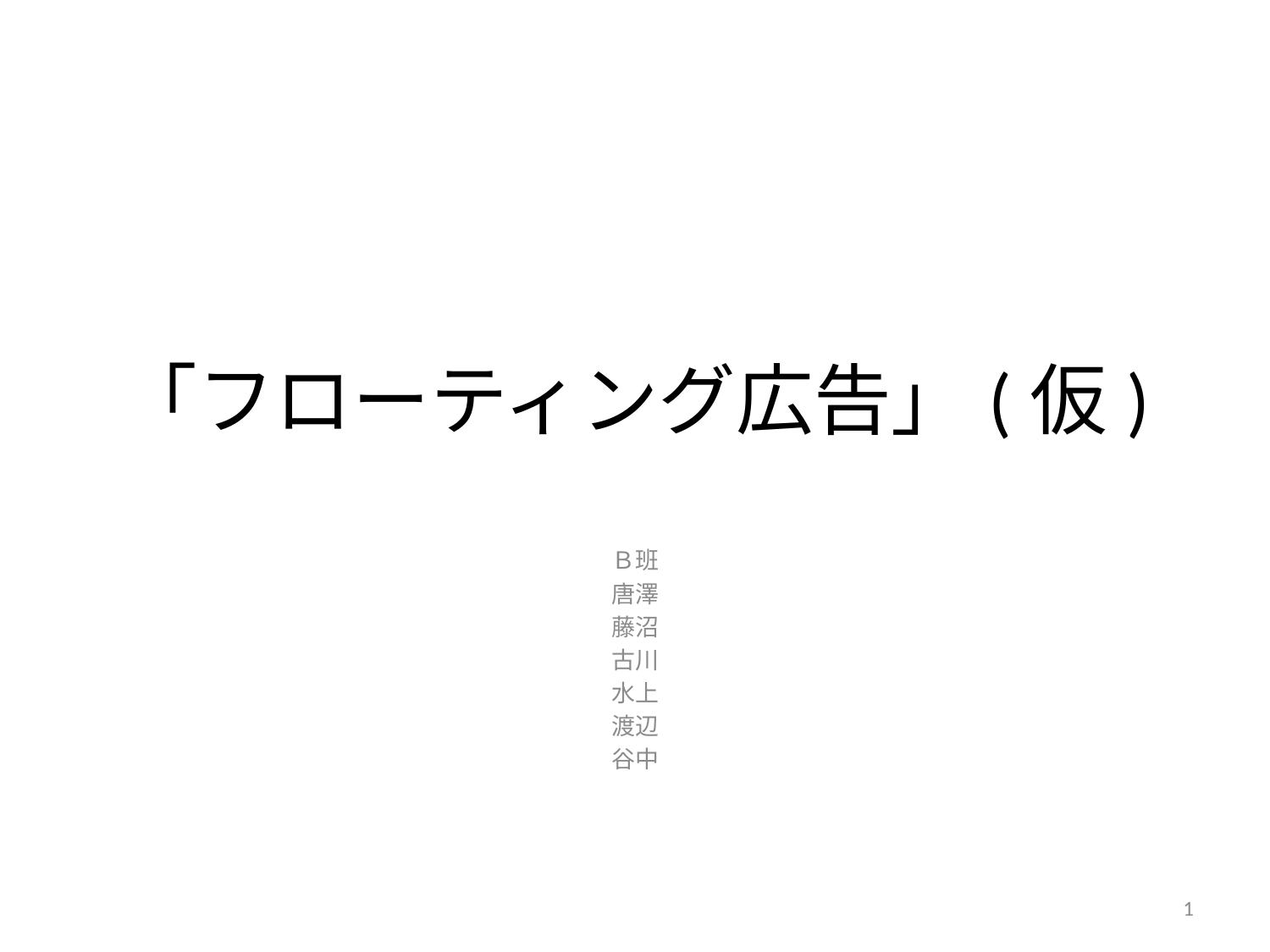

# 「フローティング広告」(仮)
Ｂ班
唐澤
藤沼
古川
水上
渡辺
谷中

1